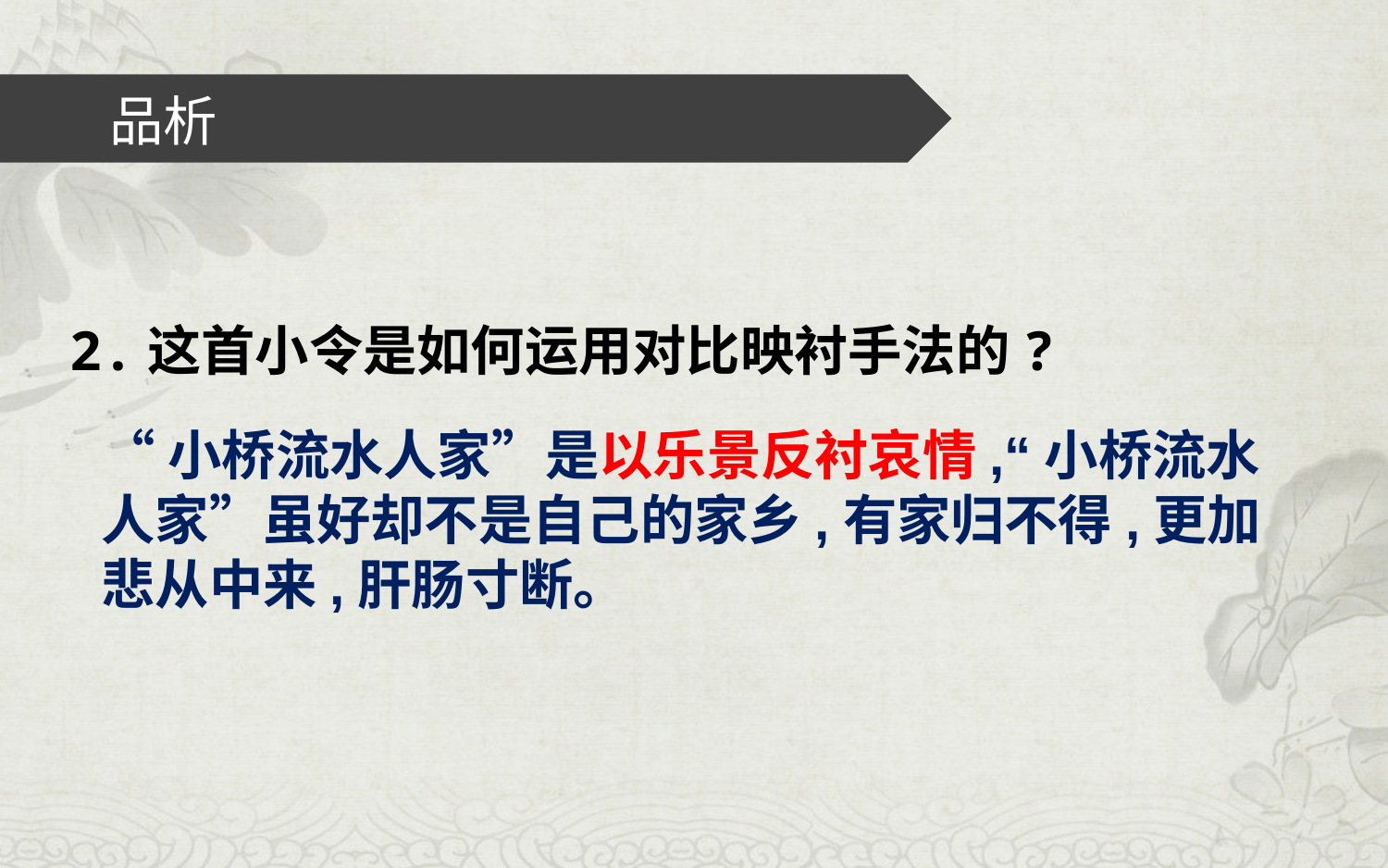

品析
2.这首小令是如何运用对比映衬手法的?
“小桥流水人家”是以乐景反衬哀情,“小桥流水人家”虽好却不是自己的家乡,有家归不得,更加悲从中来,肝肠寸断。